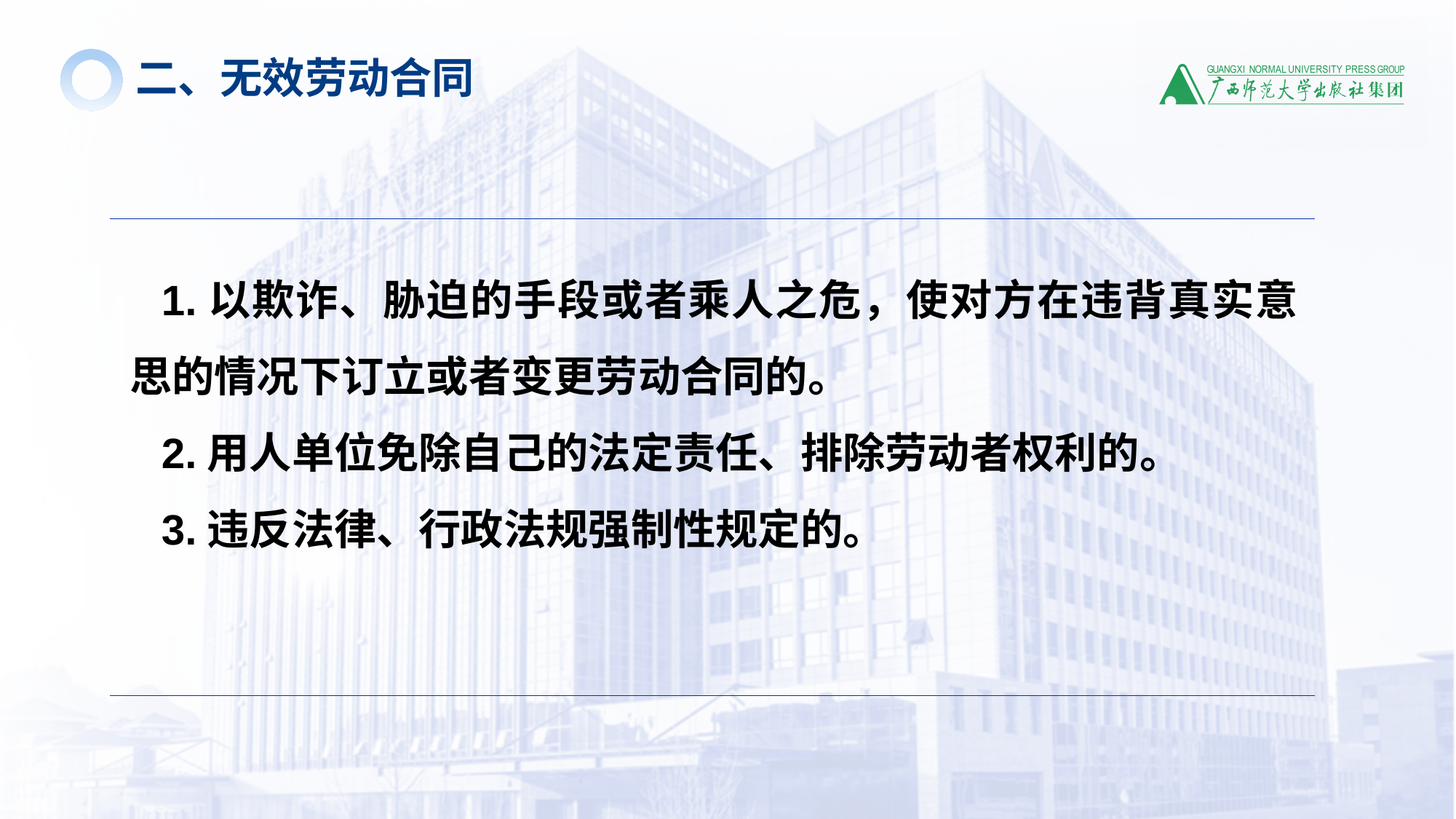

二、无效劳动合同

1.以欺诈、胁迫的手段或者乘人之危，使对方在违背真实意思的情况下订立或者变更劳动合同的。
2.用人单位免除自己的法定责任、排除劳动者权利的。
3.违反法律、行政法规强制性规定的。